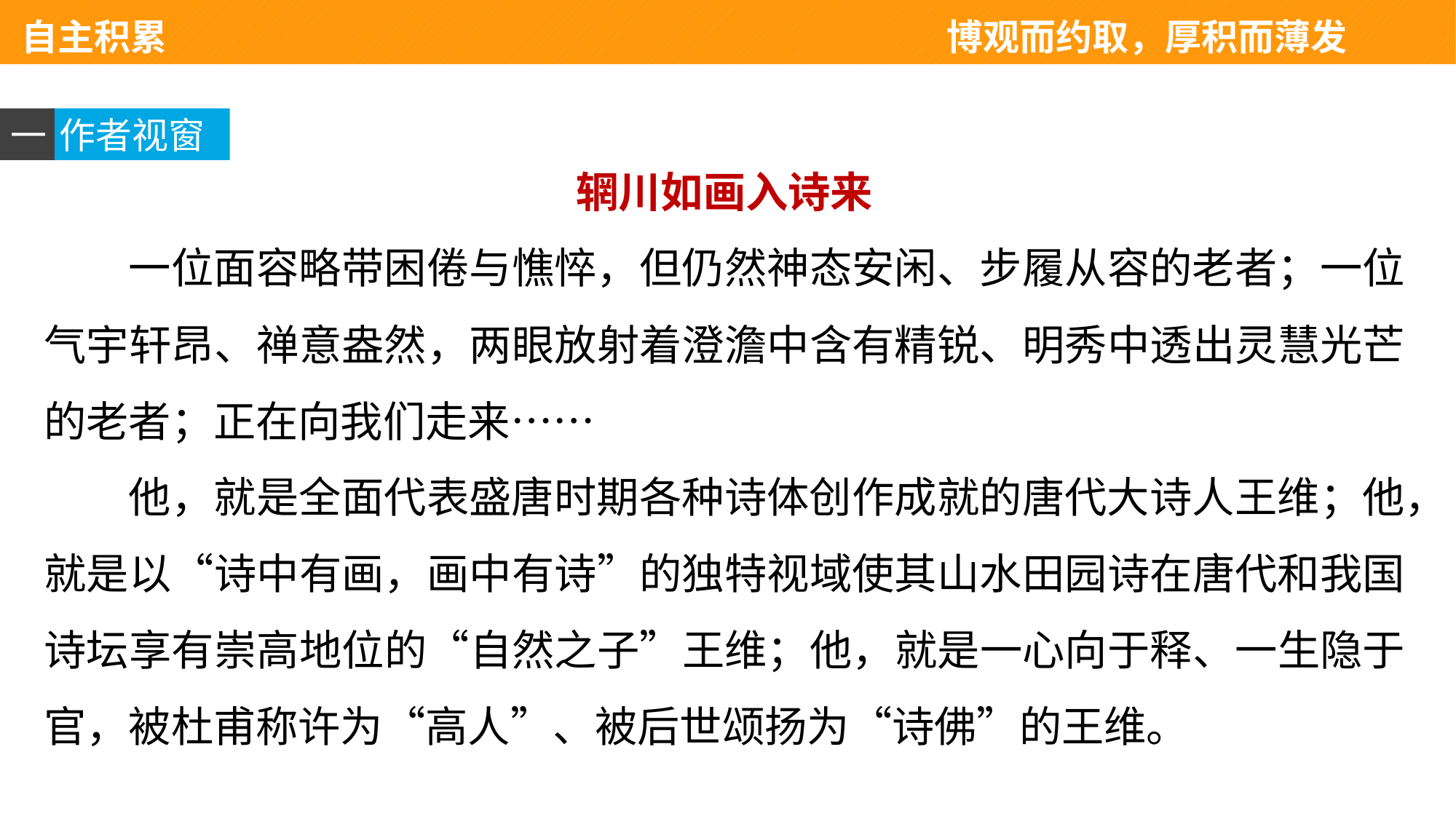

自主积累                                 　　　　　　　　　　　　　　博观而约取，厚积而薄发
一
作者视窗
辋川如画入诗来
一位面容略带困倦与憔悴，但仍然神态安闲、步履从容的老者；一位气宇轩昂、禅意盎然，两眼放射着澄澹中含有精锐、明秀中透出灵慧光芒的老者；正在向我们走来……
他，就是全面代表盛唐时期各种诗体创作成就的唐代大诗人王维；他，就是以“诗中有画，画中有诗”的独特视域使其山水田园诗在唐代和我国诗坛享有崇高地位的“自然之子”王维；他，就是一心向于释、一生隐于官，被杜甫称许为“高人”、被后世颂扬为“诗佛”的王维。